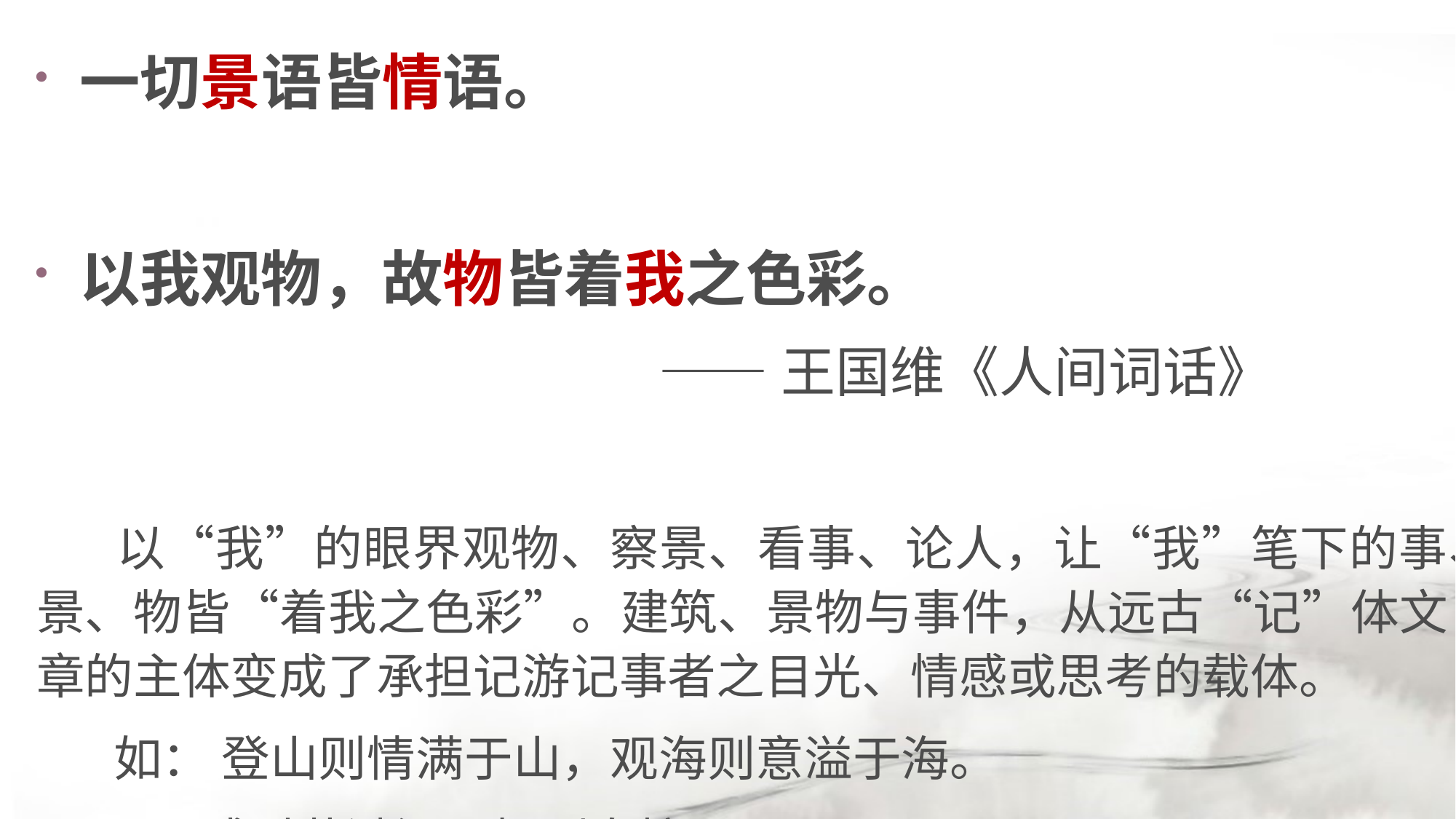

一切景语皆情语。

以我观物，故物皆着我之色彩。
                                                                            ——王国维《人间词话》

       以“我”的眼界观物、察景、看事、论人，让“我”笔下的事、景、物皆“着我之色彩”。建筑、景物与事件，从远古“记”体文章的主体变成了承担记游记事者之目光、情感或思考的载体。
      如： 登山则情满于山，观海则意溢于海。
              感时花溅泪，恨别鸟惊心。